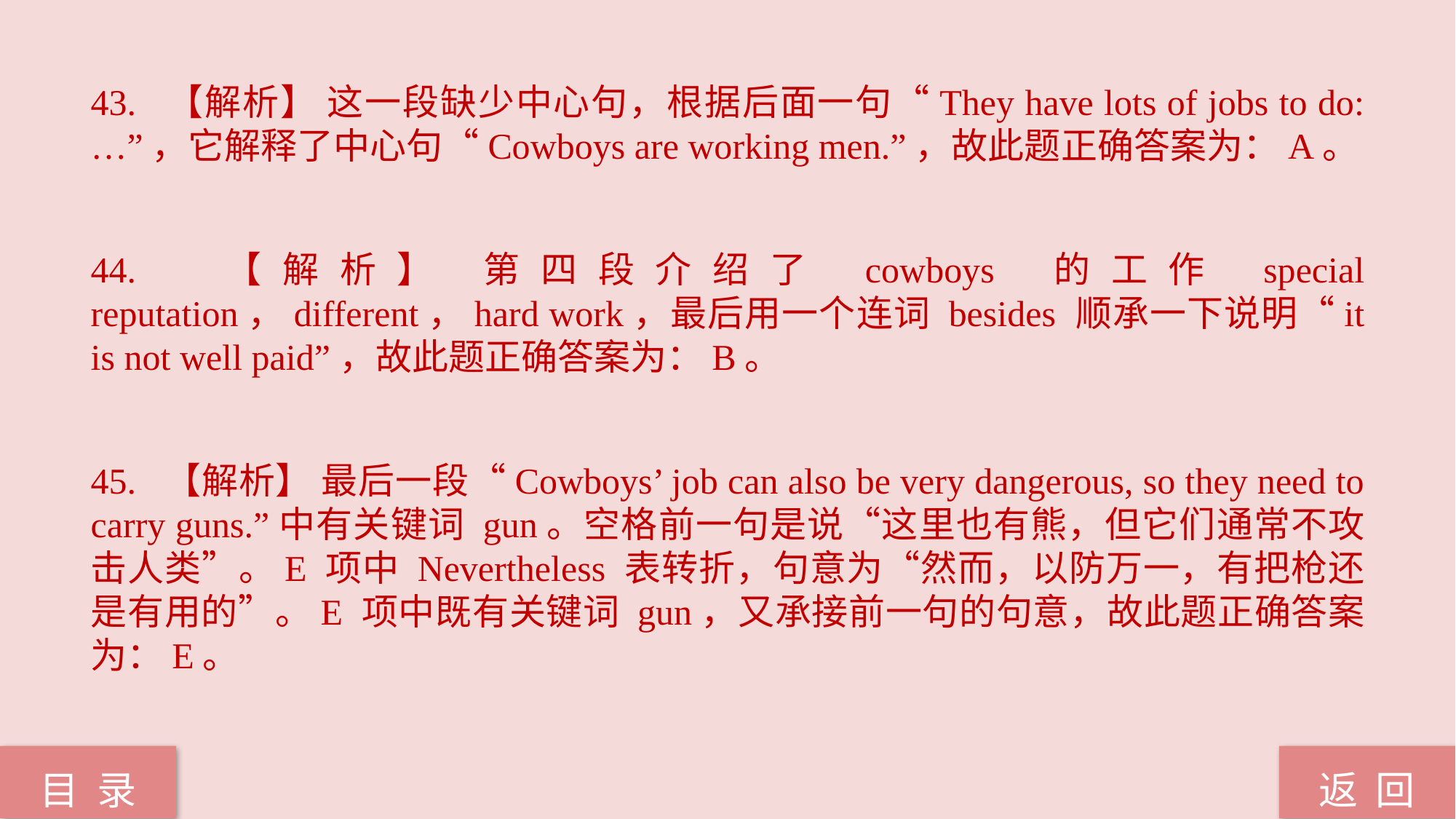

43.  【解析】 这一段缺少中心句，根据后面一句“They have lots of jobs to do: …”，它解释了中心句“Cowboys are working men.”，故此题正确答案为：A。

44.  【解析】 第四段介绍了 cowboys 的工作 special reputation，different，hard work，最后用一个连词 besides 顺承一下说明“it is not well paid”，故此题正确答案为：B。

45.  【解析】 最后一段“Cowboys’ job can also be very dangerous, so they need to carry guns.”中有关键词 gun。空格前一句是说“这里也有熊，但它们通常不攻击人类”。E 项中 Nevertheless 表转折，句意为“然而，以防万一，有把枪还是有用的”。E 项中既有关键词 gun，又承接前一句的句意，故此题正确答案为：E。
返  回